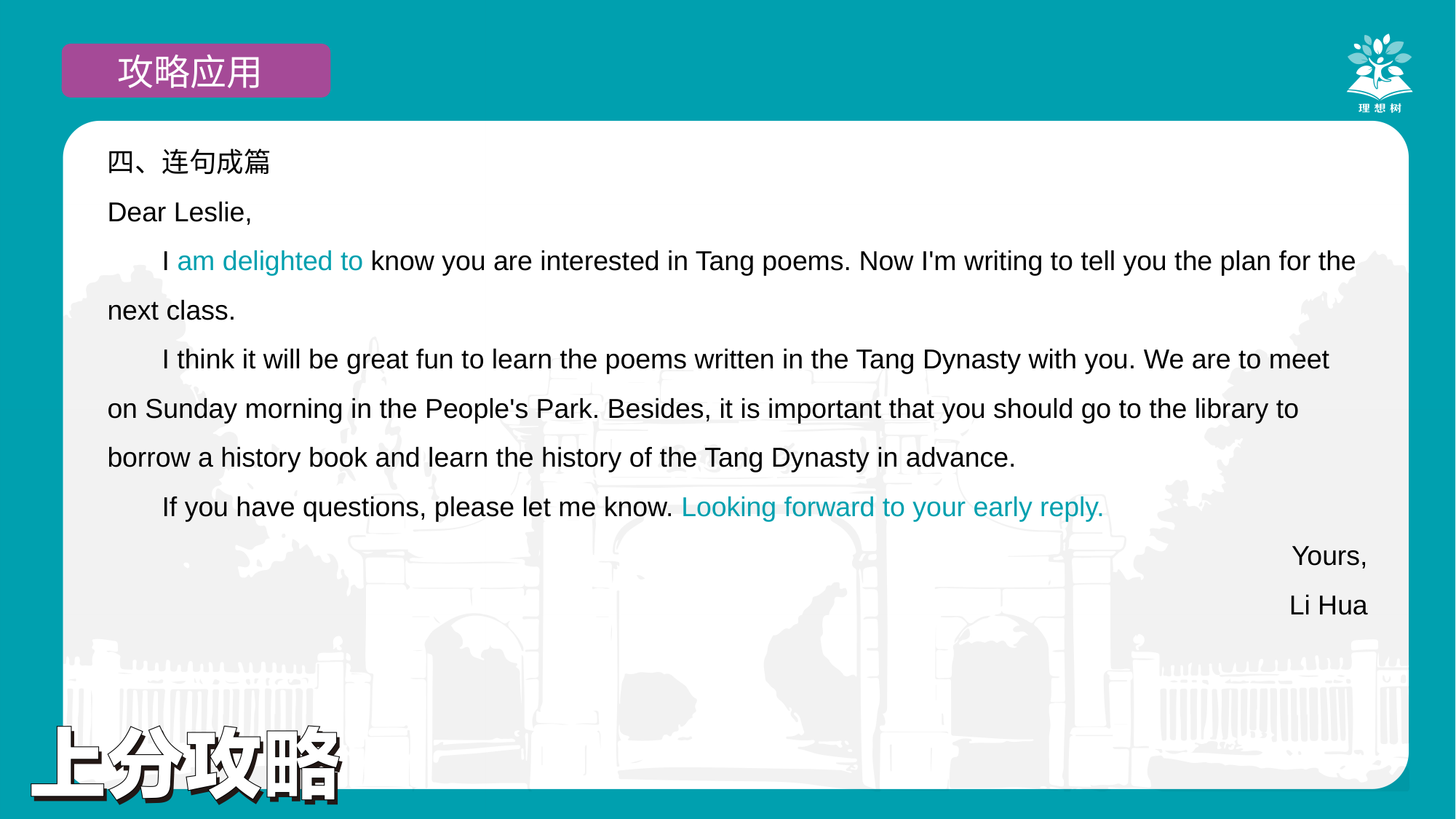

攻略应用
四、连句成篇
Dear Leslie,
I am delighted to know you are interested in Tang poems. Now I'm writing to tell you the plan for the next class.
I think it will be great fun to learn the poems written in the Tang Dynasty with you. We are to meet on Sunday morning in the People's Park. Besides, it is important that you should go to the library to borrow a history book and learn the history of the Tang Dynasty in advance.
If you have questions, please let me know. Looking forward to your early reply.
Yours,
Li Hua